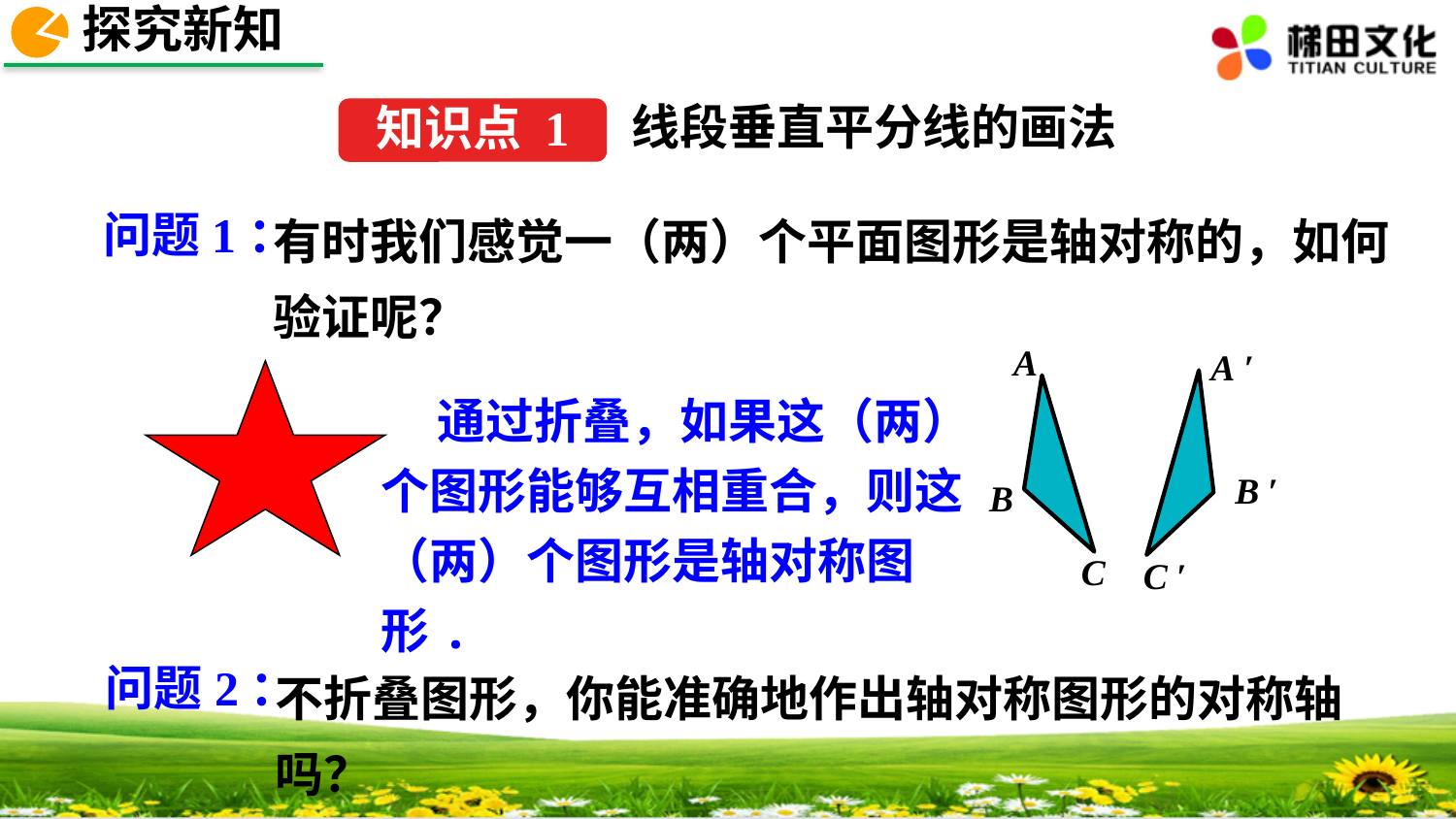

探究新知

线段垂直平分线的画法

知识点 1
有时我们感觉一（两）个平面图形是轴对称的，如何验证呢？
问题1：
A
A ′

B ′
B
C
C ′

     通过折叠，如果这（两）个图形能够互相重合，则这（两）个图形是轴对称图形.
不折叠图形，你能准确地作出轴对称图形的对称轴吗？
问题2：